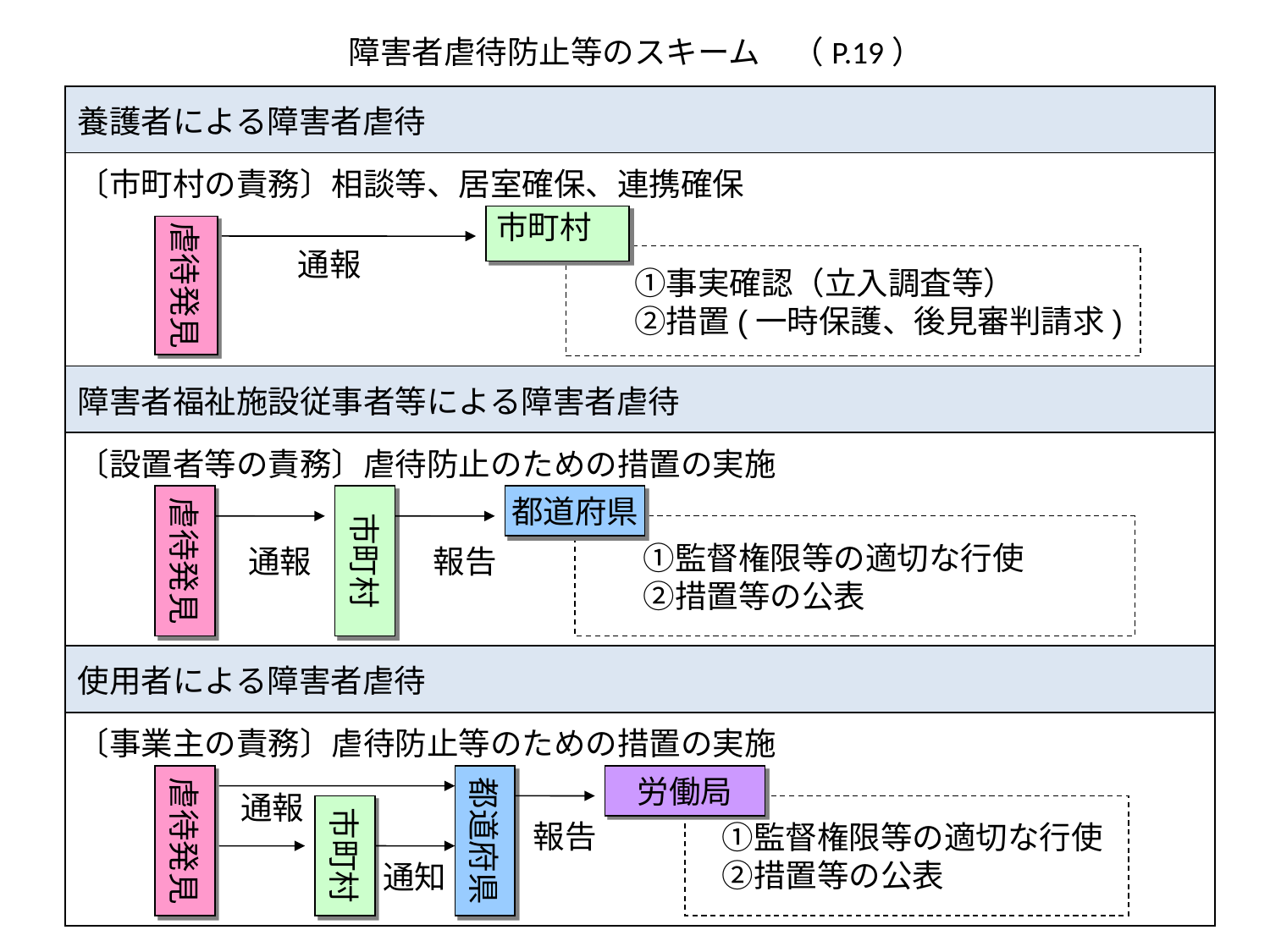

障害者虐待防止等のスキーム　（P.19）
| 養護者による障害者虐待 |
| --- |
| 〔市町村の責務〕相談等、居室確保、連携確保 |
| 障害者福祉施設従事者等による障害者虐待 |
| 〔設置者等の責務〕虐待防止のための措置の実施 |
| 使用者による障害者虐待 |
| 〔事業主の責務〕虐待防止等のための措置の実施 |
市町村

虐待発見

通報
　　①事実確認（立入調査等）
　　②措置(一時保護、後見審判請求)
虐待発見
市町村
都道府県

　　①監督権限等の適切な行使
　　②措置等の公表
通報
報告
虐待発見
都道府県
労働局
通報

市町村

　①監督権限等の適切な行使
　②措置等の公表
報告

通知